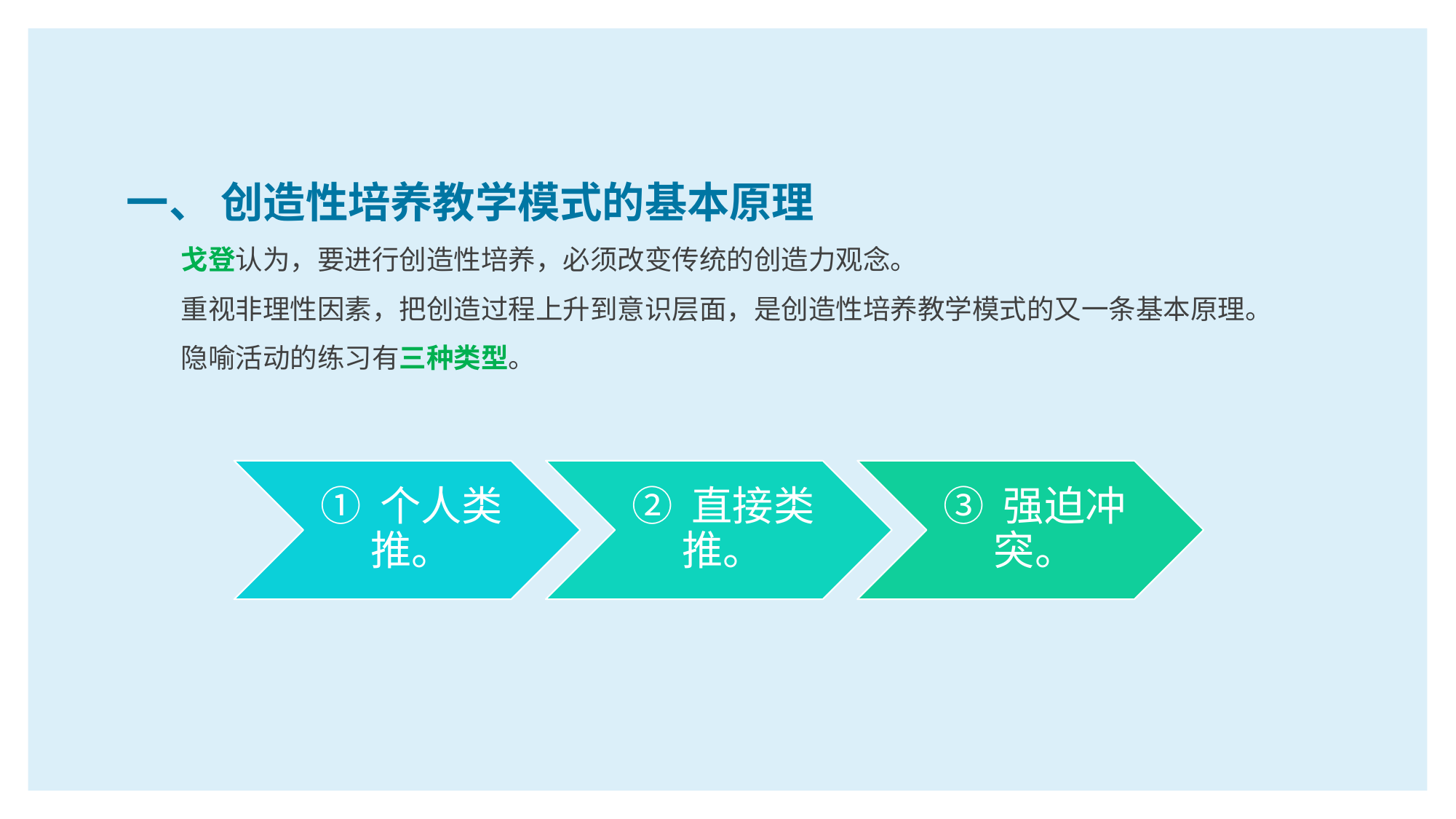

一、 创造性培养教学模式的基本原理
戈登认为，要进行创造性培养，必须改变传统的创造力观念。
重视非理性因素，把创造过程上升到意识层面，是创造性培养教学模式的又一条基本原理。
隐喻活动的练习有三种类型。
① 个人类推。
② 直接类推。
③ 强迫冲突。